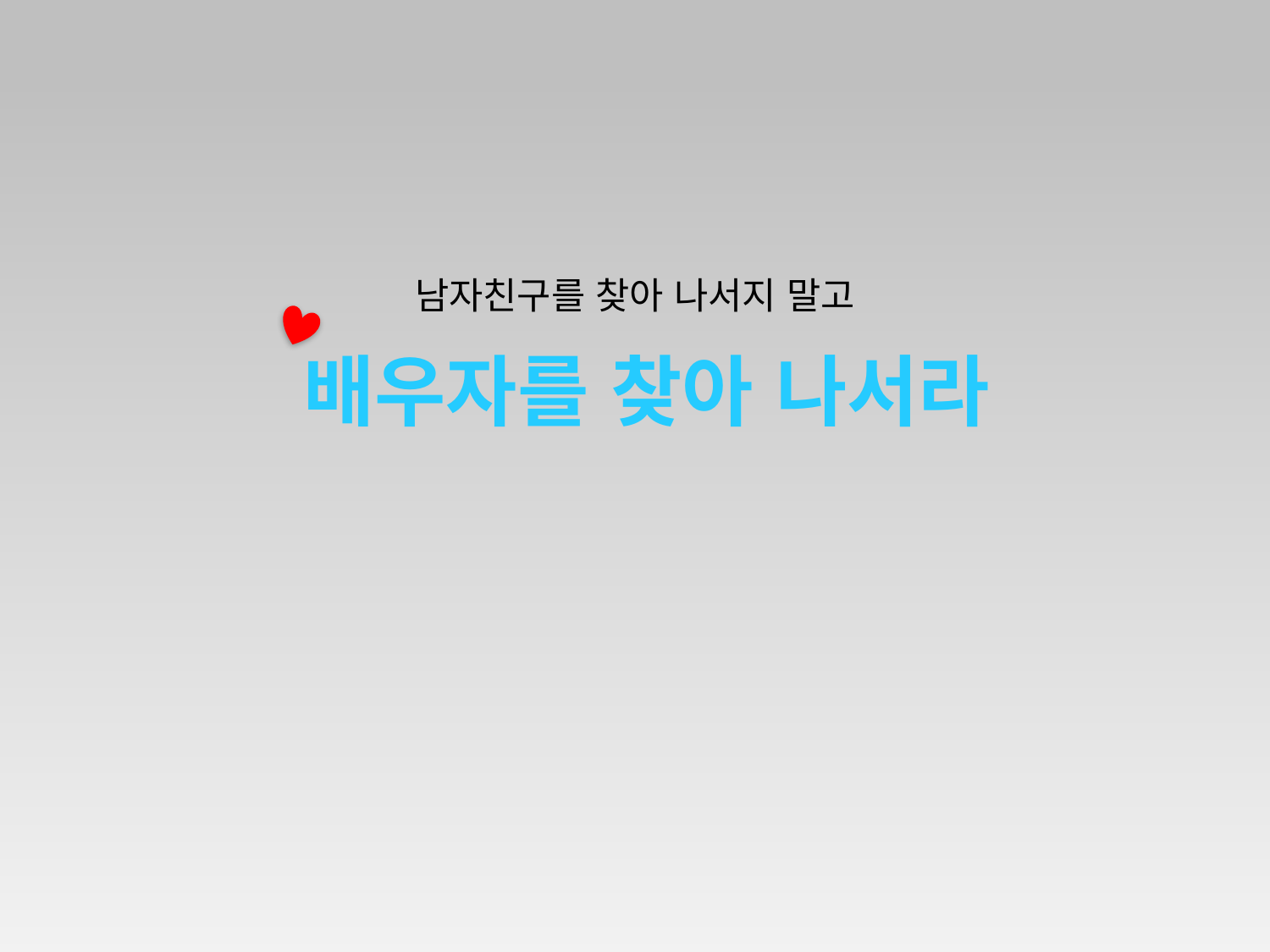

남자친구를 찾아 나서지 말고

배우자를 찾아 나서라